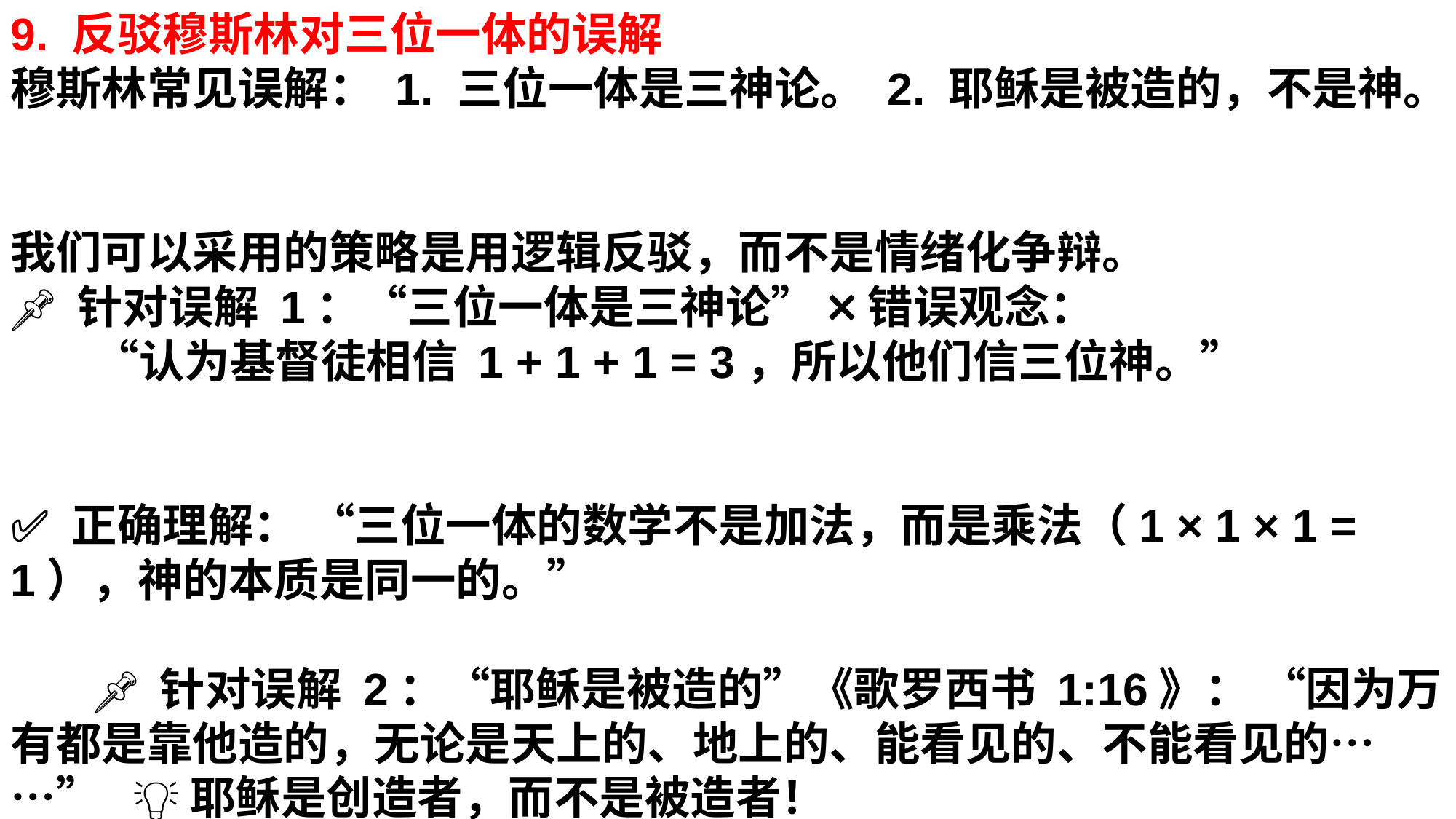

9. 反驳穆斯林对三位一体的误解                                                                            穆斯林常见误解： 1. 三位一体是三神论。 2. 耶稣是被造的，不是神。

我们可以采用的策略是用逻辑反驳，而不是情绪化争辩。
📌 针对误解 1：“三位一体是三神论” ❌ 错误观念：                                          “认为基督徒相信 1 + 1 + 1 = 3，所以他们信三位神。”

✅ 正确理解： “三位一体的数学不是加法，而是乘法（1 × 1 × 1 = 1），神的本质是同一的。”
                                                                                                                                                   📌 针对误解 2：“耶稣是被造的”《歌罗西书 1:16》： “因为万有都是靠他造的，无论是天上的、地上的、能看见的、不能看见的……”   💡 耶稣是创造者，而不是被造者！